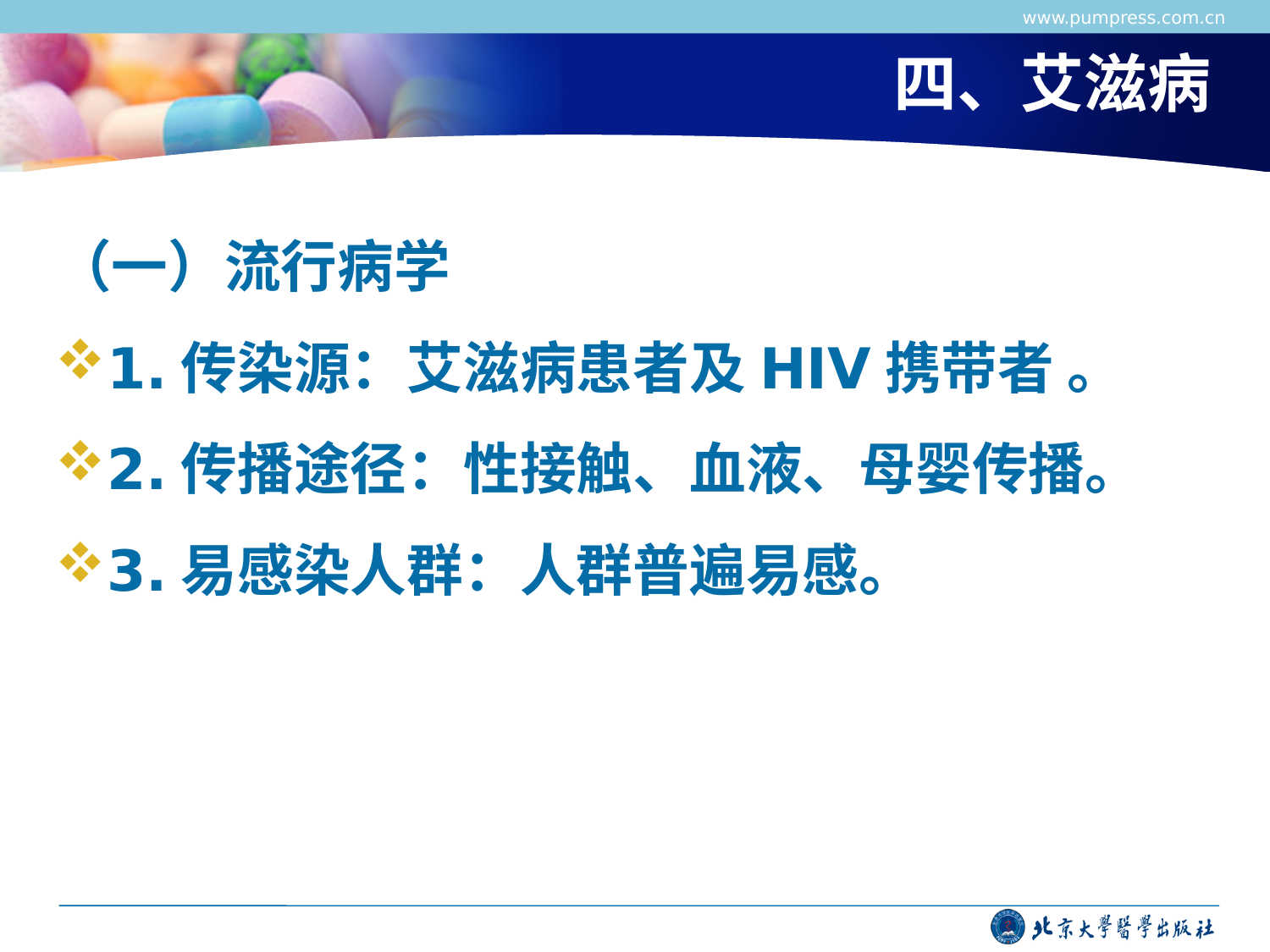

www.pumpress.com.cn
# 四、艾滋病
（一）流行病学
1.传染源：艾滋病患者及HIV携带者 。
2.传播途径：性接触、血液、母婴传播。
3.易感染人群：人群普遍易感。